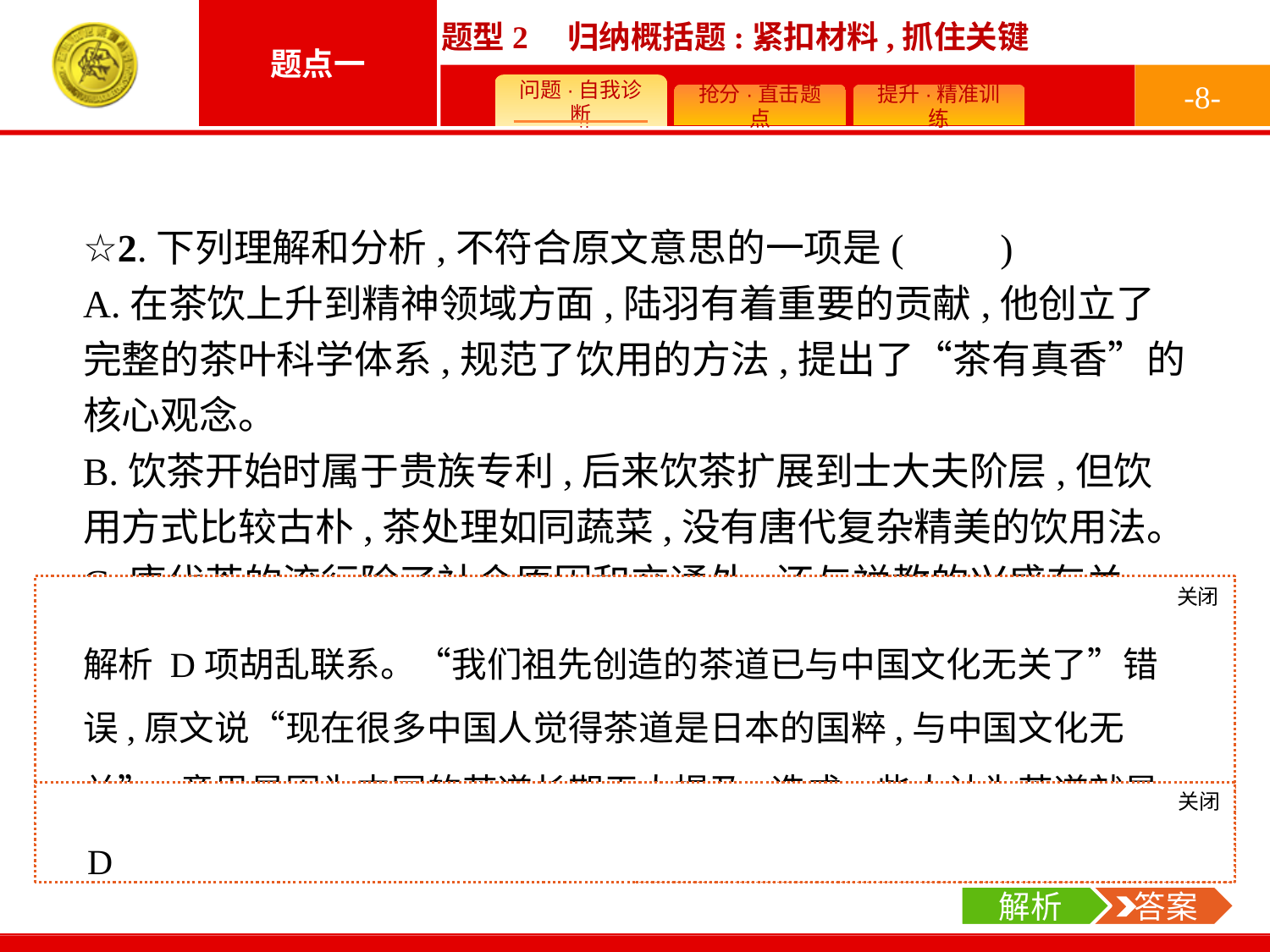

-8-
☆2.下列理解和分析,不符合原文意思的一项是(　　)
A.在茶饮上升到精神领域方面,陆羽有着重要的贡献,他创立了完整的茶叶科学体系,规范了饮用的方法,提出了“茶有真香”的核心观念。
B.饮茶开始时属于贵族专利,后来饮茶扩展到士大夫阶层,但饮用方式比较古朴,茶处理如同蔬菜,没有唐代复杂精美的饮用法。
C.唐代茶的流行除了社会原因和交通外,还与禅教的兴盛有关,很多寺院推广喝茶来提神不寐,因禅宗的影响很大,最终就影响到民间。
D.现在大多数中国百姓都是用大杯冲泡茶叶,这很符合古代的质朴之道,但因历史原因,我们祖先创造的茶道已与中国文化无关了。

关闭
解析

解析 D项胡乱联系。“我们祖先创造的茶道已与中国文化无关了”错误,原文说“现在很多中国人觉得茶道是日本的国粹,与中国文化无关”,意思是因为中国的茶道长期无人提及,造成一些人认为茶道就是日本的而不是中国的,与中国文化无关这种错误观念。
关闭

解析
  答案

D
解析
  答案